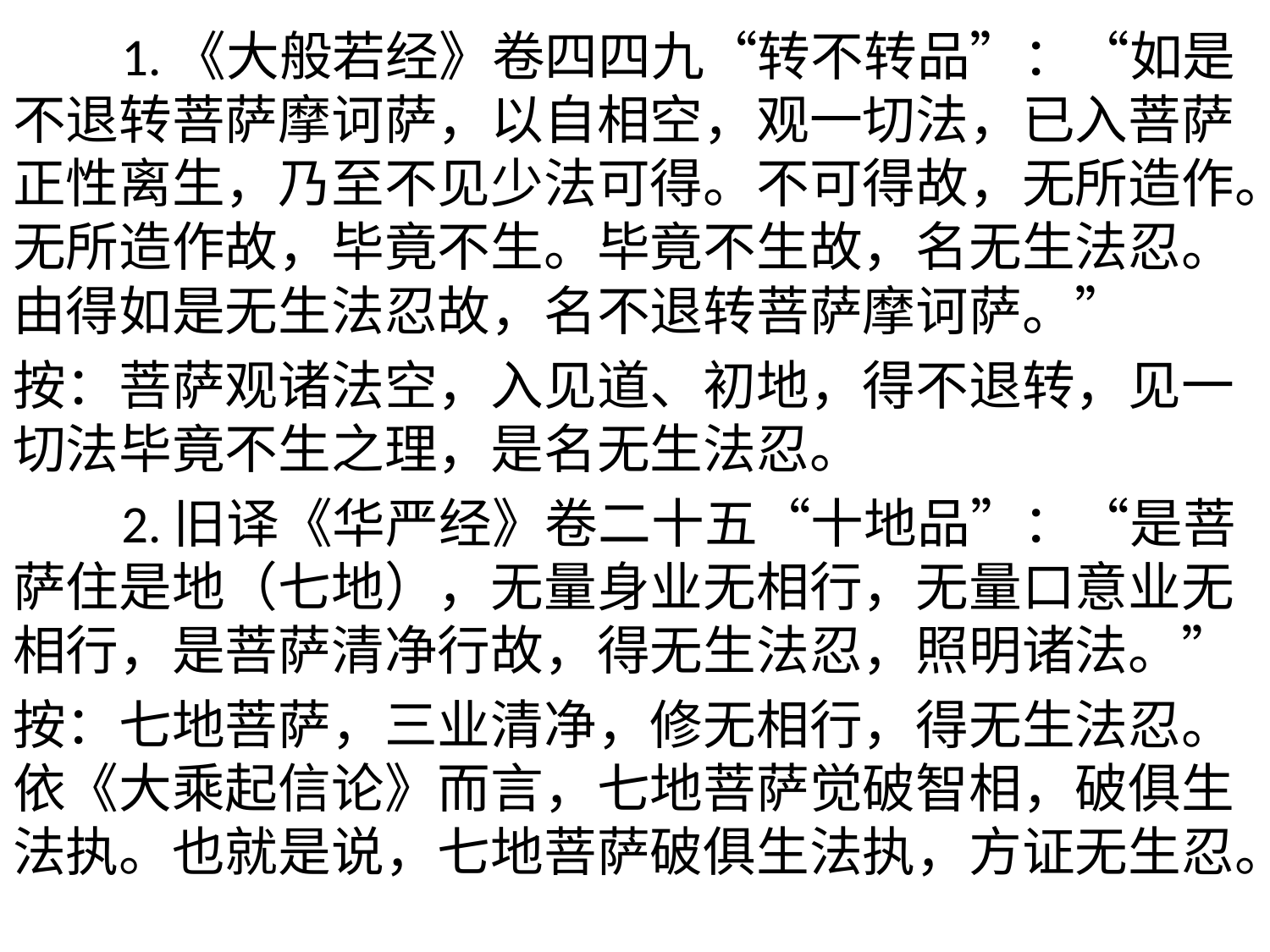

1.《大般若经》卷四四九“转不转品”：“如是不退转菩萨摩诃萨，以自相空，观一切法，已入菩萨正性离生，乃至不见少法可得。不可得故，无所造作。无所造作故，毕竟不生。毕竟不生故，名无生法忍。由得如是无生法忍故，名不退转菩萨摩诃萨。”
按：菩萨观诸法空，入见道、初地，得不退转，见一切法毕竟不生之理，是名无生法忍。
         2.旧译《华严经》卷二十五“十地品”：“是菩萨住是地（七地），无量身业无相行，无量口意业无相行，是菩萨清净行故，得无生法忍，照明诸法。”
按：七地菩萨，三业清净，修无相行，得无生法忍。依《大乘起信论》而言，七地菩萨觉破智相，破俱生法执。也就是说，七地菩萨破俱生法执，方证无生忍。